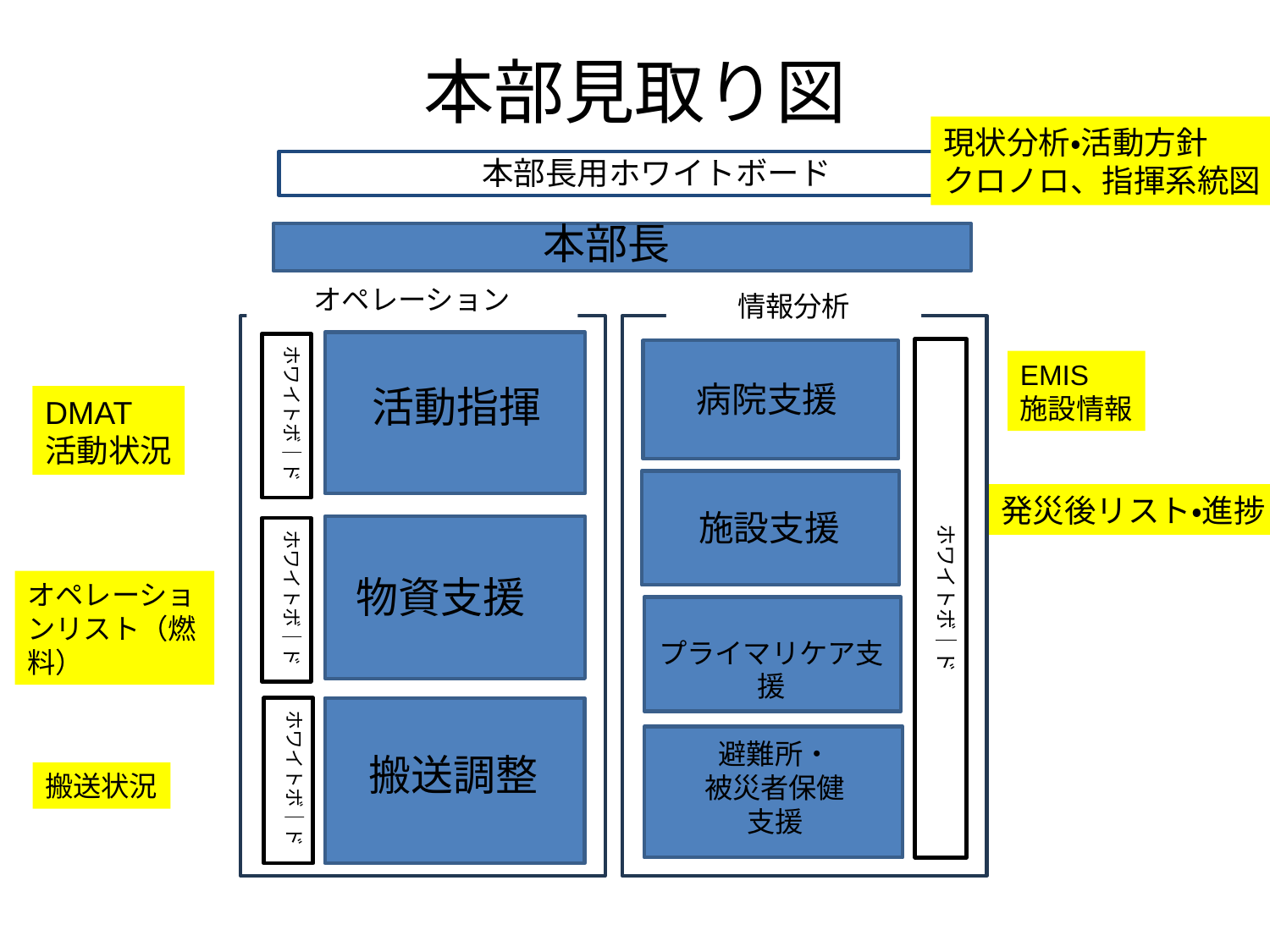

# 本部見取り図
現状分析・活動方針
クロノロ、指揮系統図
本部長用ホワイトボード

本部長

オペレーション
情報分析

活動指揮

ホワイトボ｜ド
ホワイトボ｜ド

EMIS
施設情報
病院支援
DMAT
活動状況

発災後リスト・進捗
施設支援

ホワイトボ｜ド
物資支援
オペレーションリスト（燃料）

プライマリケア支援
ホワイトボ｜ド

避難所・
被災者保健
支援
搬送調整
搬送状況